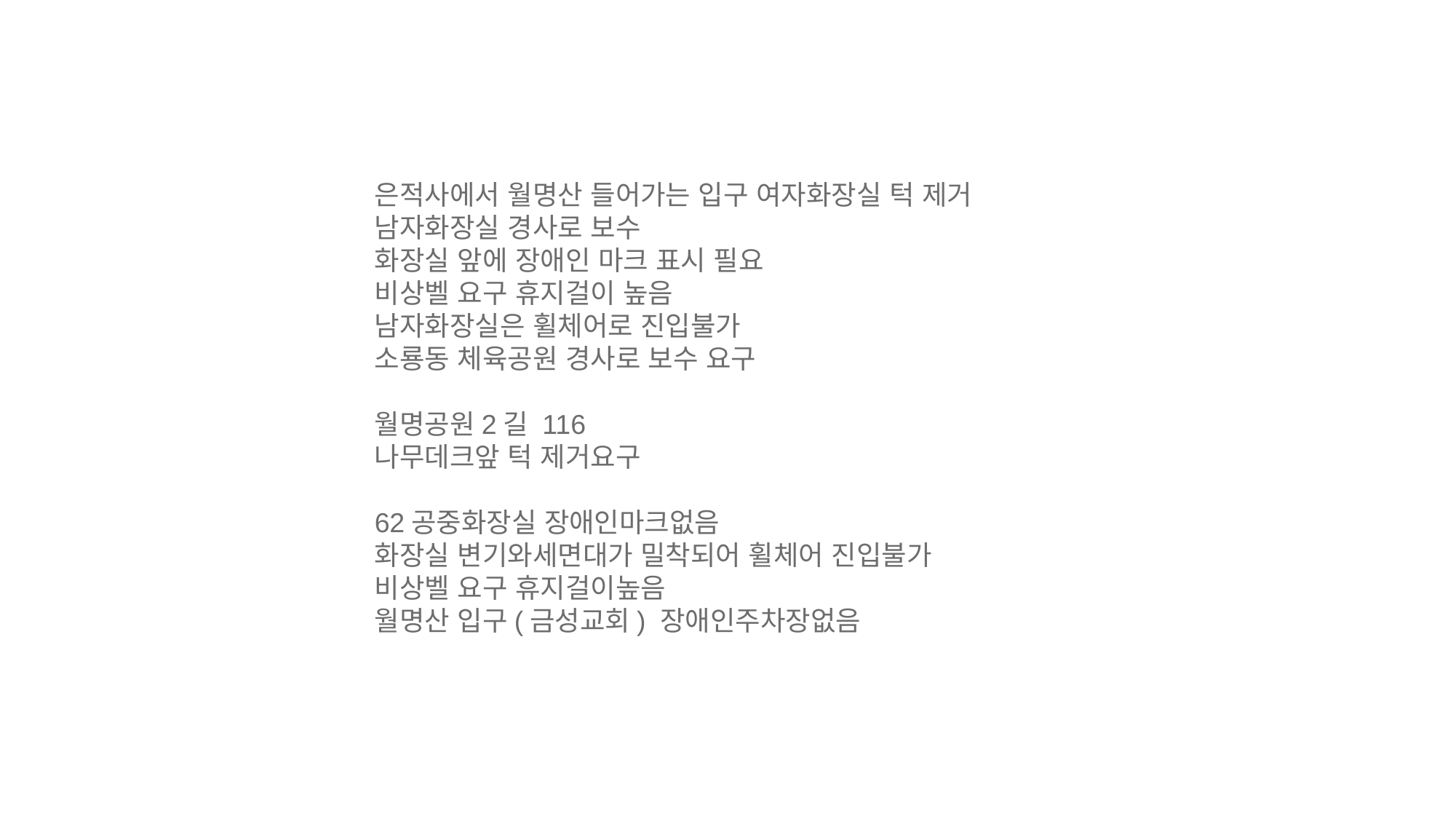

은적사에서 월명산 들어가는 입구 여자화장실 턱 제거 남자화장실 경사로 보수
화장실 앞에 장애인 마크 표시 필요
비상벨 요구 휴지걸이 높음
남자화장실은 휠체어로 진입불가
소룡동 체육공원 경사로 보수 요구
​
월명공원2길 116
나무데크앞 턱 제거요구
​
62공중화장실 장애인마크없음
화장실 변기와세면대가 밀착되어 휠체어 진입불가
비상벨 요구 휴지걸이높음
월명산 입구(금성교회) 장애인주차장없음